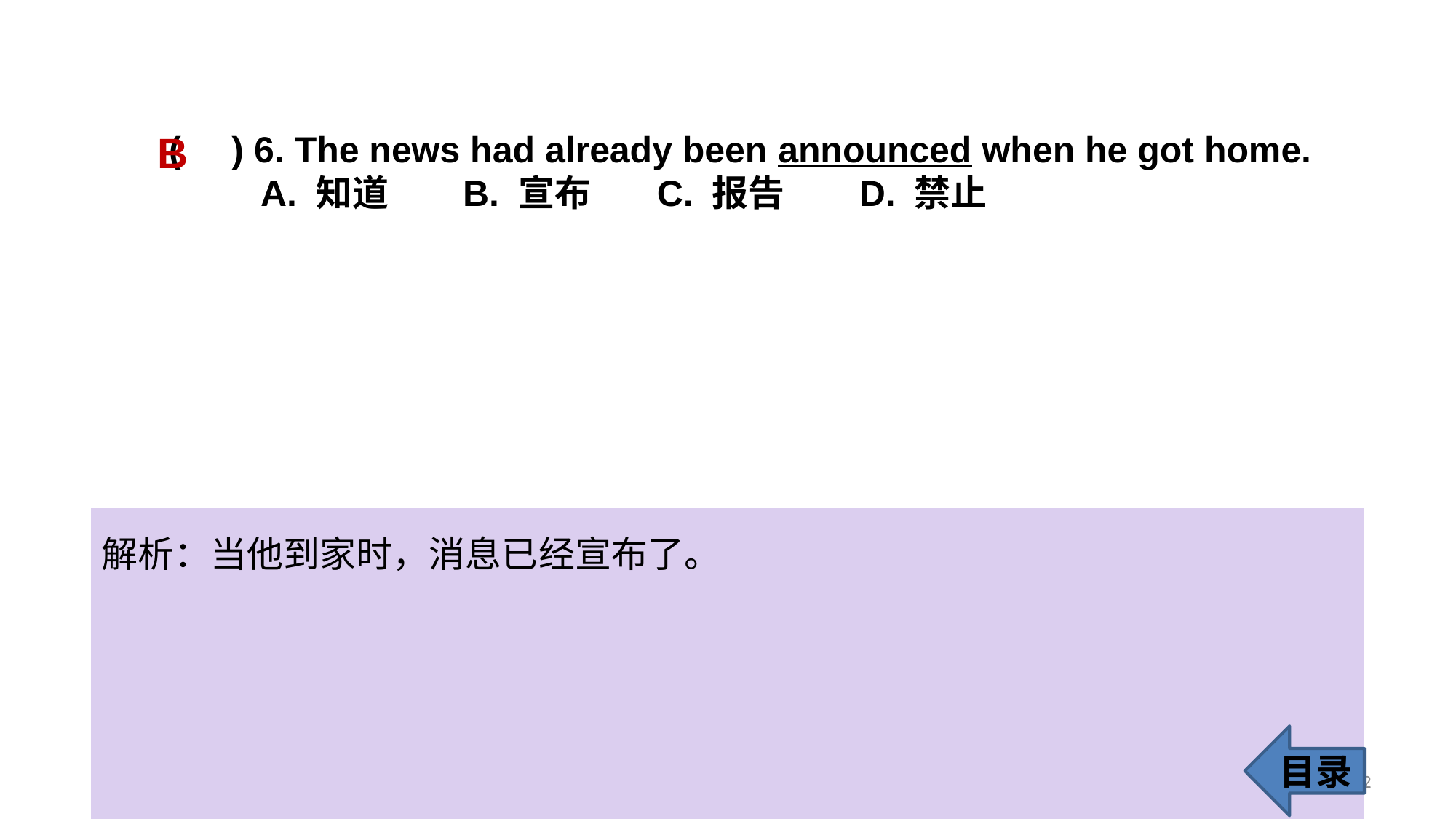

B
(     ) 6. The news had already been announced when he got home.
         A. 知道        B. 宣布       C. 报告        D. 禁止

解析：当他到家时，消息已经宣布了。
目录
12